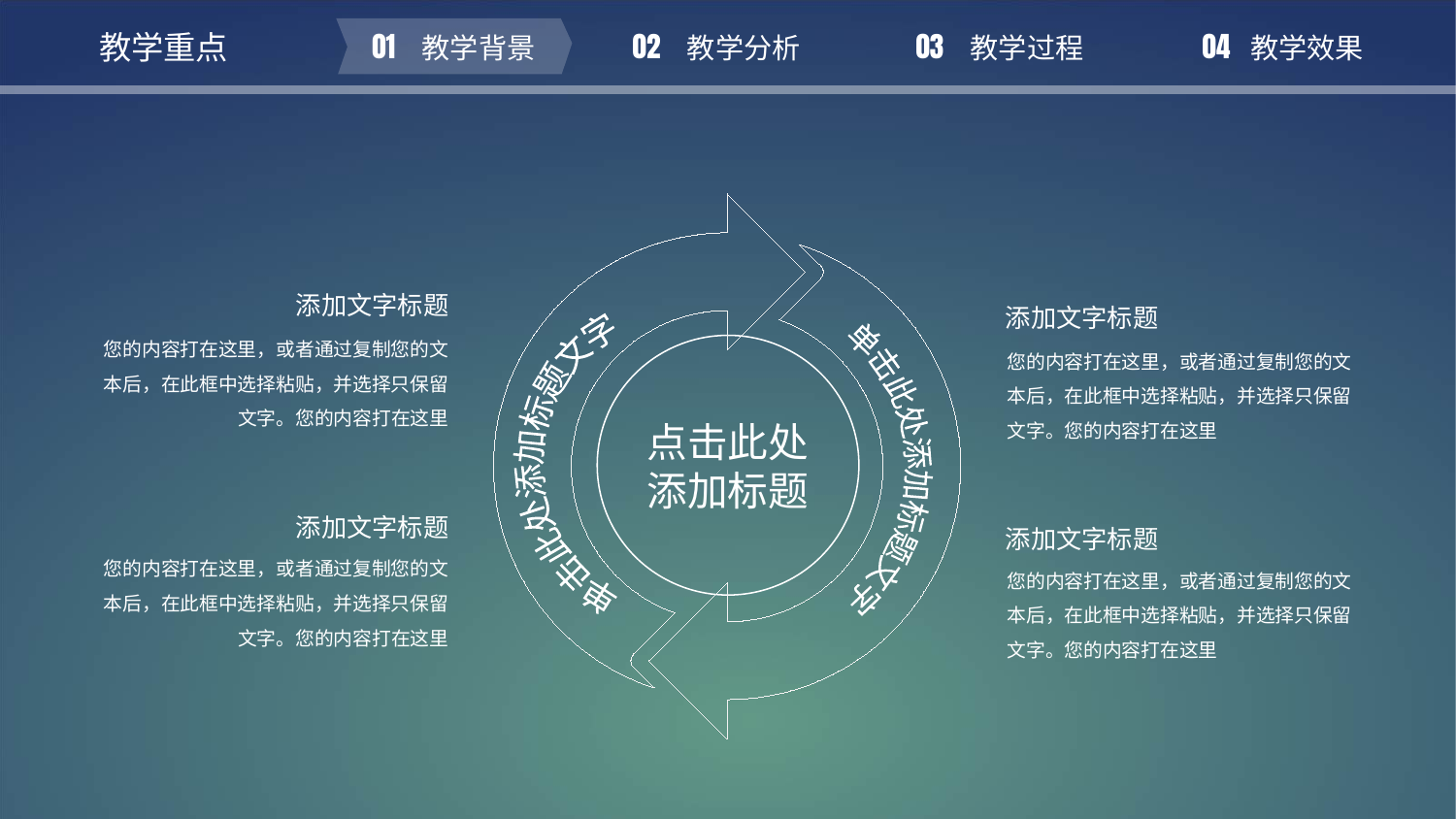

教学重点
01   教学背景
02   教学分析
03   教学过程
04  教学效果

添加文字标题
单击此处添加标题文字
添加文字标题
单击此处添加标题文字
您的内容打在这里，或者通过复制您的文本后，在此框中选择粘贴，并选择只保留文字。您的内容打在这里
点击此处
添加标题

您的内容打在这里，或者通过复制您的文本后，在此框中选择粘贴，并选择只保留文字。您的内容打在这里
添加文字标题
添加文字标题
您的内容打在这里，或者通过复制您的文本后，在此框中选择粘贴，并选择只保留文字。您的内容打在这里
您的内容打在这里，或者通过复制您的文本后，在此框中选择粘贴，并选择只保留文字。您的内容打在这里